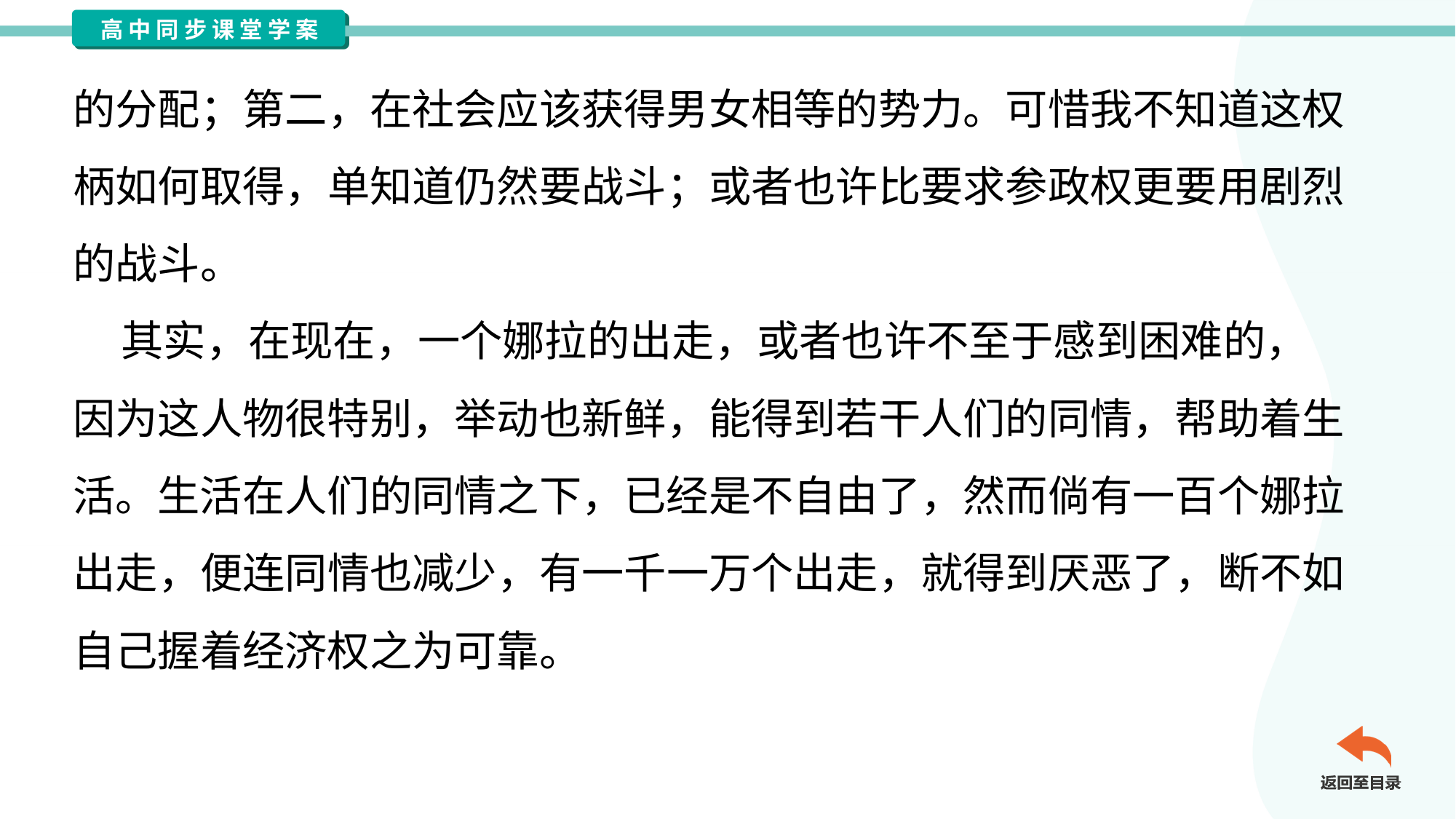

的分配；第二，在社会应该获得男女相等的势力。可惜我不知道这权
柄如何取得，单知道仍然要战斗；或者也许比要求参政权更要用剧烈
的战斗。
    其实，在现在，一个娜拉的出走，或者也许不至于感到困难的，
因为这人物很特别，举动也新鲜，能得到若干人们的同情，帮助着生
活。生活在人们的同情之下，已经是不自由了，然而倘有一百个娜拉
出走，便连同情也减少，有一千一万个出走，就得到厌恶了，断不如
自己握着经济权之为可靠。